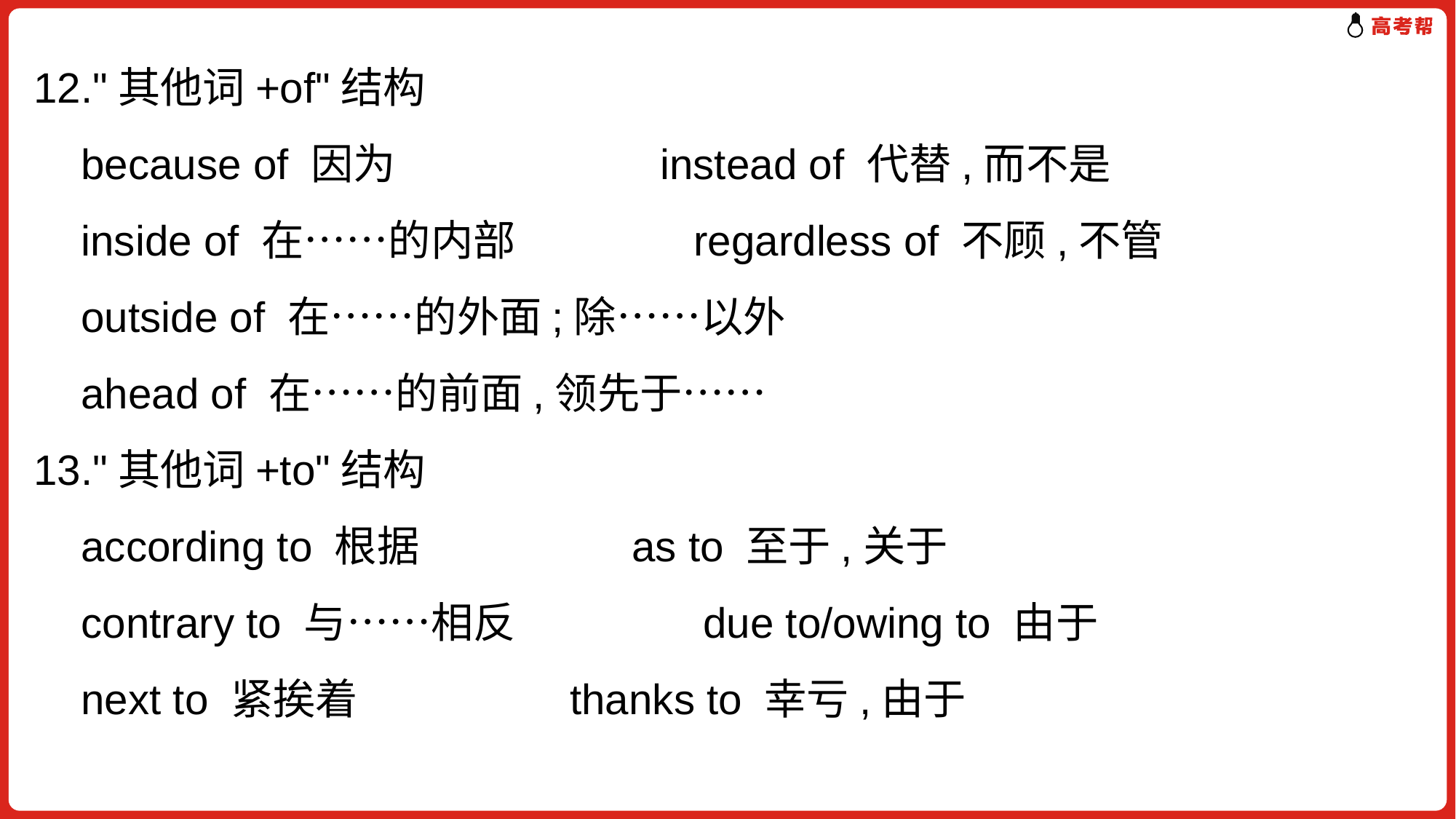

12."其他词+of"结构
    because of 因为	                   instead of 代替,而不是
    inside of 在……的内部 	           regardless of 不顾,不管
    outside of 在……的外面;除……以外
    ahead of 在……的前面,领先于……
13."其他词+to"结构
    according to 根据	                as to 至于,关于
    contrary to 与……相反	            due to/owing to 由于
    next to 紧挨着	                     thanks to 幸亏,由于